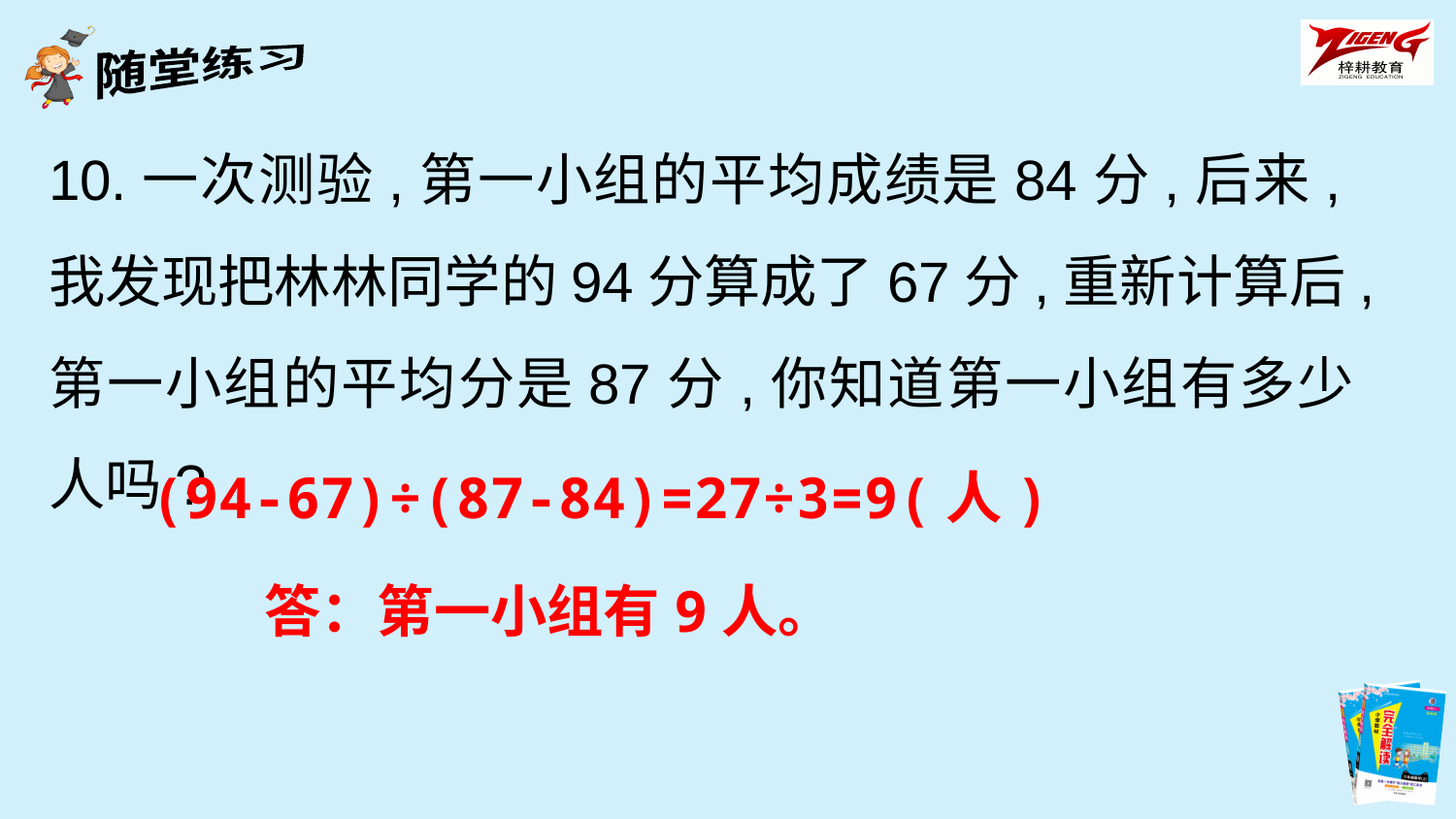

10.一次测验,第一小组的平均成绩是84分,后来,我发现把林林同学的94分算成了67分,重新计算后,第一小组的平均分是87分,你知道第一小组有多少人吗?
(94-67)÷(87-84)=27÷3=9(人)
答：第一小组有9人。